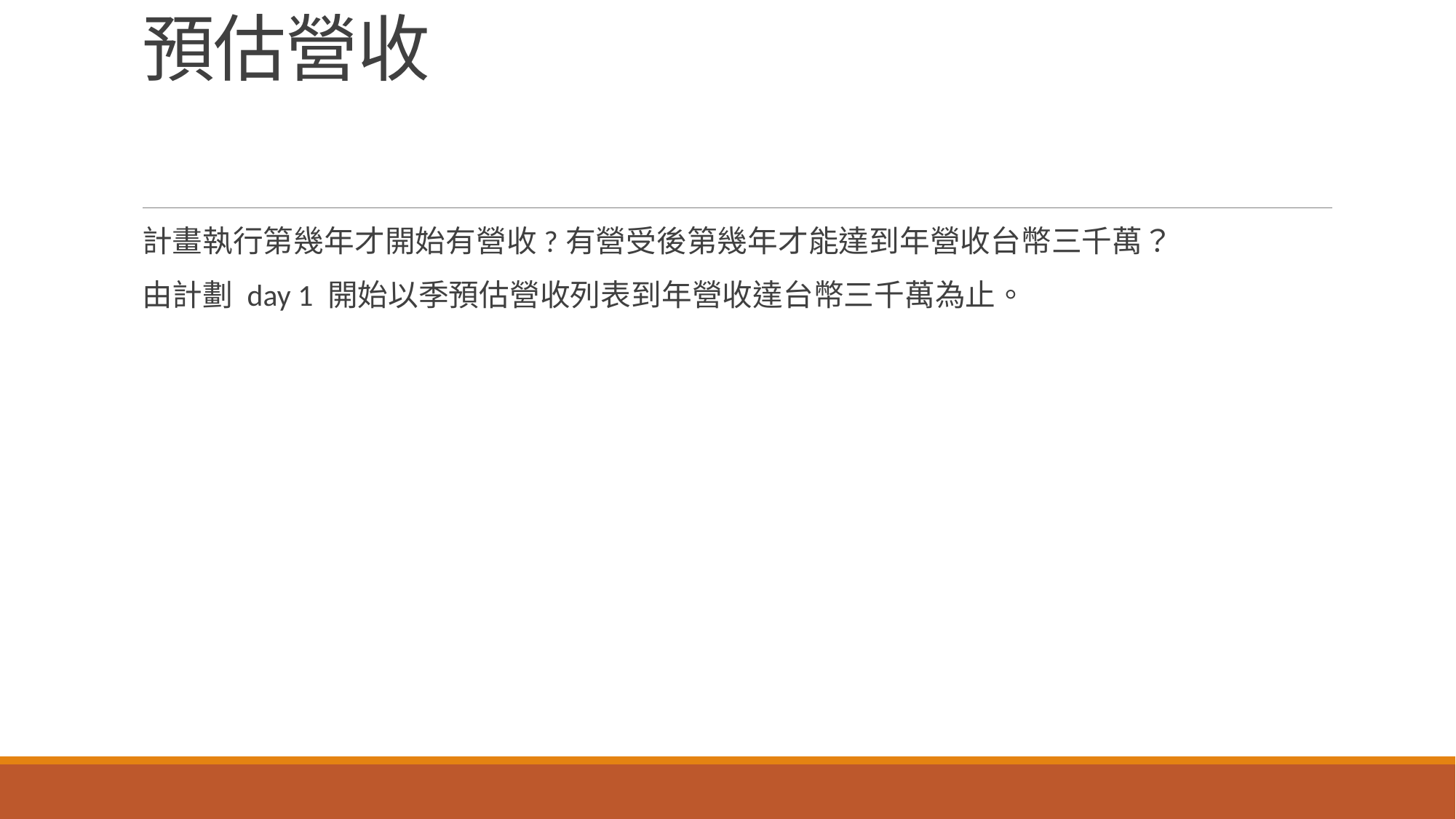

# 預估營收
計畫執行第幾年才開始有營收?有營受後第幾年才能達到年營收台幣三千萬？
由計劃 day 1 開始以季預估營收列表到年營收達台幣三千萬為止。